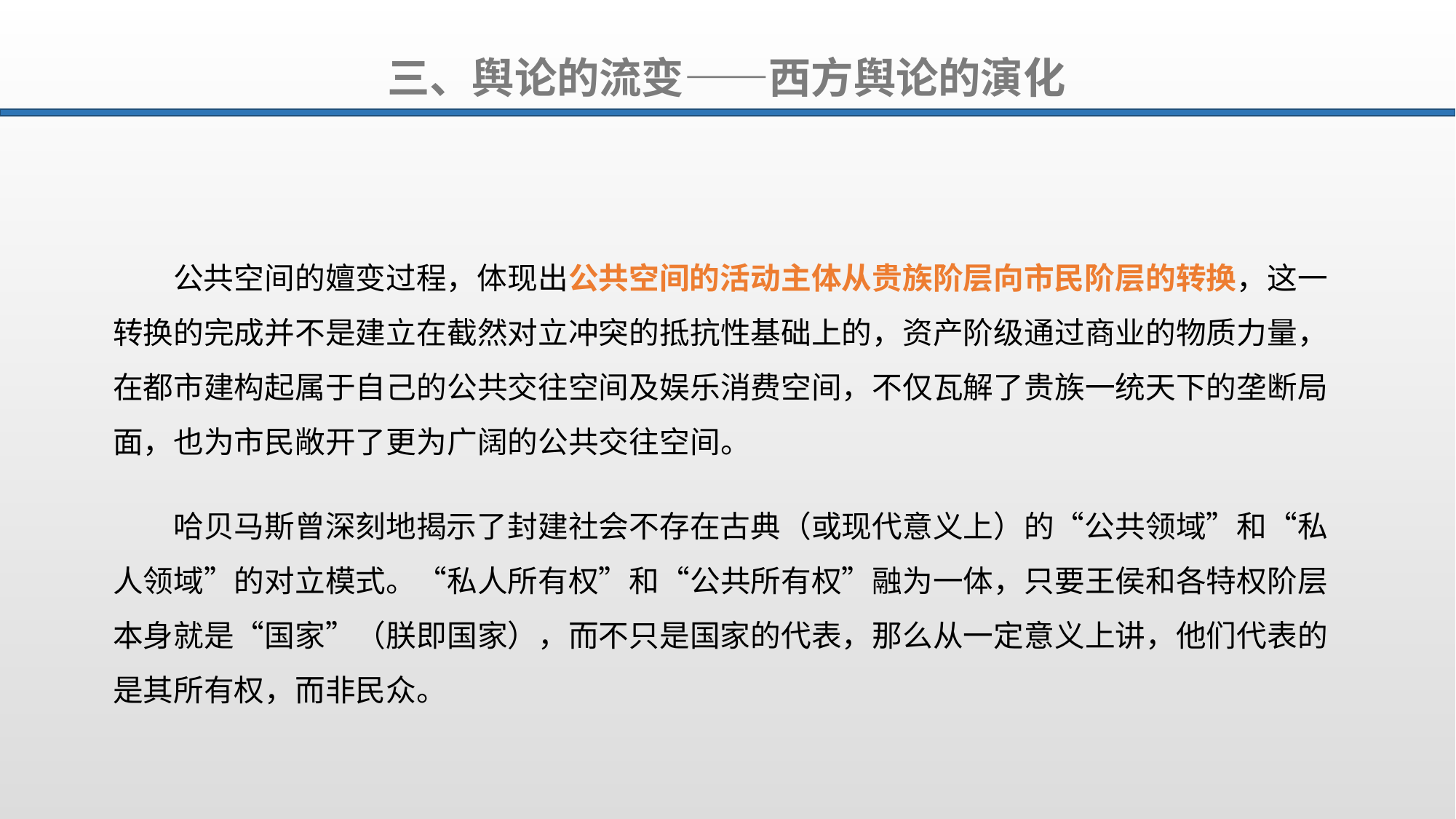

三、舆论的流变——西方舆论的演化

公共空间的嬗变过程，体现出公共空间的活动主体从贵族阶层向市民阶层的转换，这一转换的完成并不是建立在截然对立冲突的抵抗性基础上的，资产阶级通过商业的物质力量，在都市建构起属于自己的公共交往空间及娱乐消费空间，不仅瓦解了贵族一统天下的垄断局面，也为市民敞开了更为广阔的公共交往空间。
哈贝马斯曾深刻地揭示了封建社会不存在古典（或现代意义上）的“公共领域”和“私人领域”的对立模式。“私人所有权”和“公共所有权”融为一体，只要王侯和各特权阶层本身就是“国家”（朕即国家），而不只是国家的代表，那么从一定意义上讲，他们代表的是其所有权，而非民众。